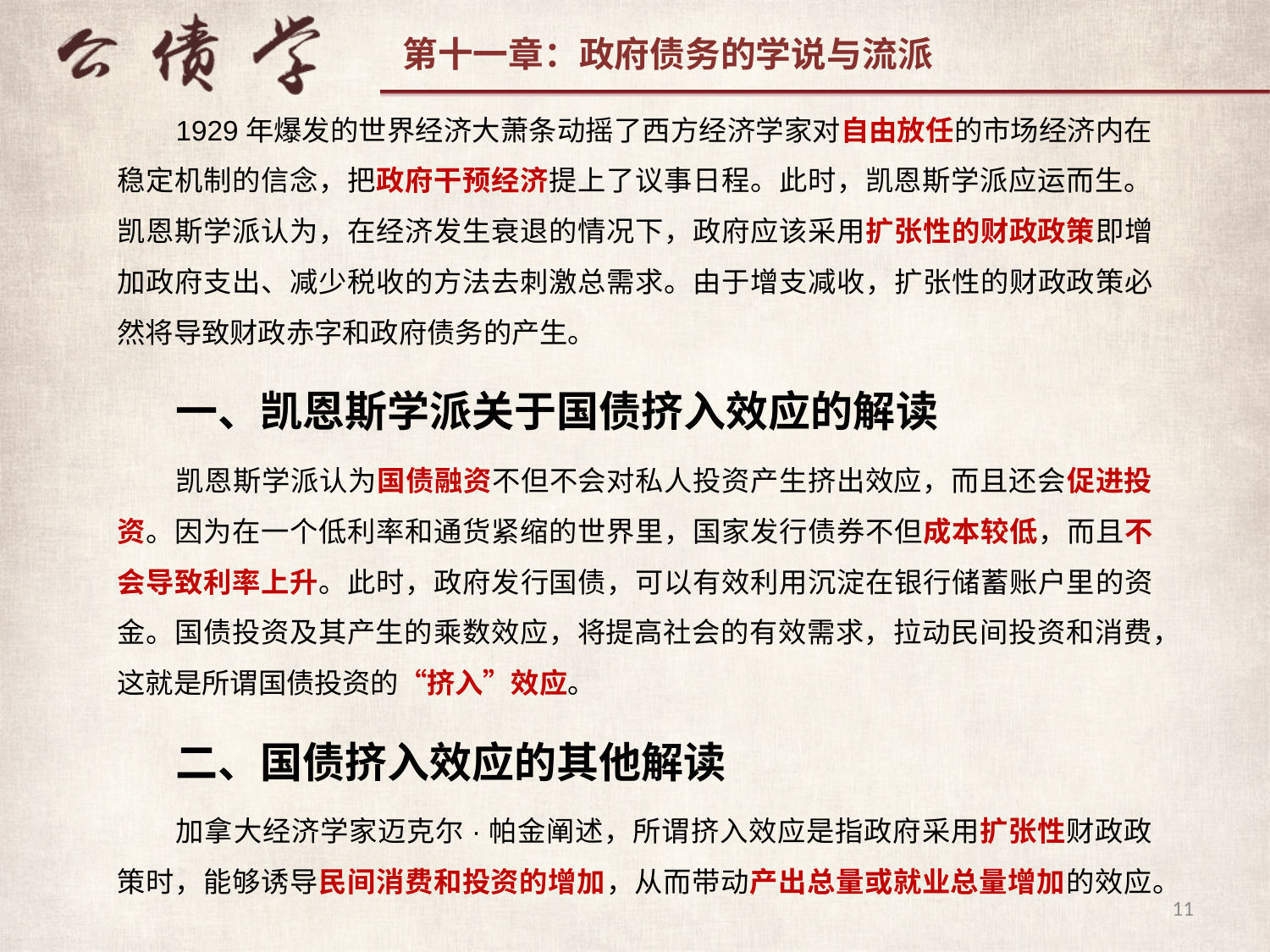

1929年爆发的世界经济大萧条动摇了西方经济学家对自由放任的市场经济内在稳定机制的信念，把政府干预经济提上了议事日程。此时，凯恩斯学派应运而生。凯恩斯学派认为，在经济发生衰退的情况下，政府应该采用扩张性的财政政策即增加政府支出、减少税收的方法去刺激总需求。由于增支减收，扩张性的财政政策必然将导致财政赤字和政府债务的产生。
一、凯恩斯学派关于国债挤入效应的解读
凯恩斯学派认为国债融资不但不会对私人投资产生挤出效应，而且还会促进投资。因为在一个低利率和通货紧缩的世界里，国家发行债券不但成本较低，而且不会导致利率上升。此时，政府发行国债，可以有效利用沉淀在银行储蓄账户里的资金。国债投资及其产生的乘数效应，将提高社会的有效需求，拉动民间投资和消费，这就是所谓国债投资的“挤入”效应。
二、国债挤入效应的其他解读
加拿大经济学家迈克尔·帕金阐述，所谓挤入效应是指政府采用扩张性财政政策时，能够诱导民间消费和投资的增加，从而带动产出总量或就业总量增加的效应。
11